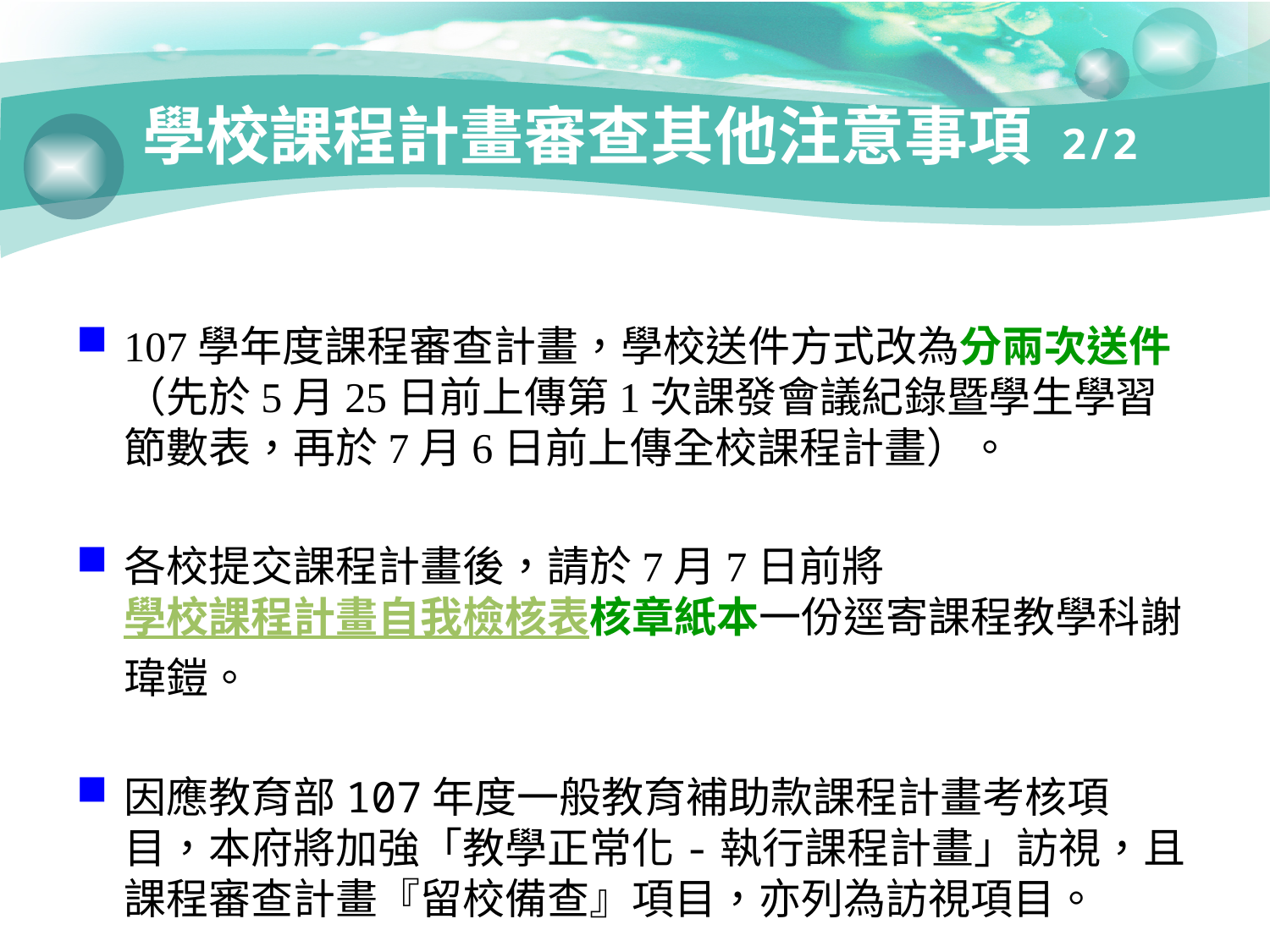

# 學校課程計畫審查其他注意事項 2/2

107學年度課程審查計畫，學校送件方式改為分兩次送件（先於5月25日前上傳第1次課發會議紀錄暨學生學習節數表，再於7月6日前上傳全校課程計畫）。

各校提交課程計畫後，請於7月7日前將學校課程計畫自我檢核表核章紙本一份逕寄課程教學科謝瑋鎧。

因應教育部107年度一般教育補助款課程計畫考核項目，本府將加強「教學正常化-執行課程計畫」訪視，且課程審查計畫『留校備查』項目，亦列為訪視項目。